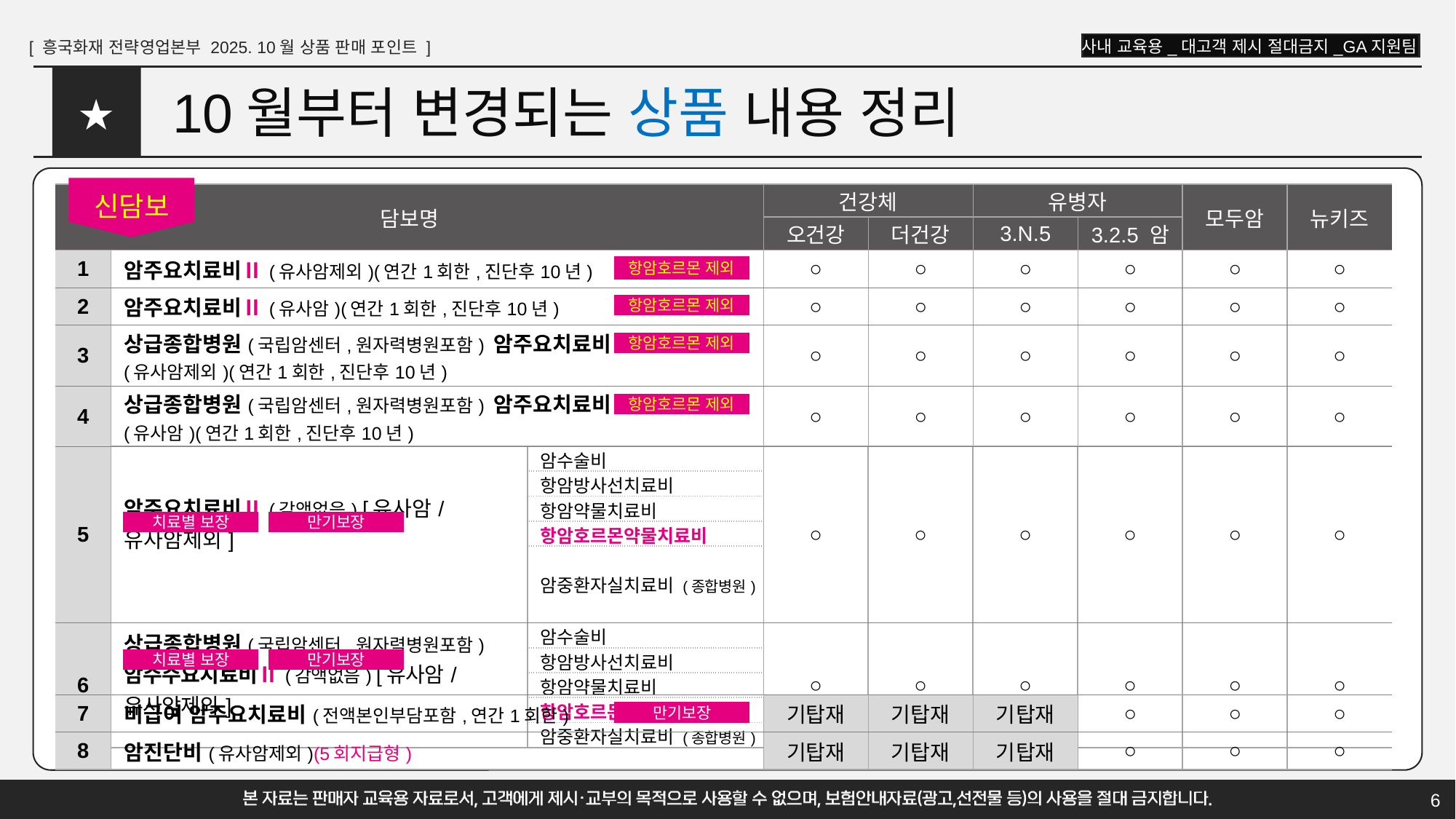

# 10월부터 변경되는 상품 내용 정리
★

신담보
| 담보명 |  | 건강체 |  | 유병자 |  | 모두암 | 뉴키즈 |
| --- | --- | --- | --- | --- | --- | --- | --- |
|  |  | 오건강 | 더건강 | 3.N.5 | 3.2.5 암 |  |  |
| 1 | 암주요치료비Ⅱ(유사암제외)(연간1회한,진단후10년) | ○ | ○ | ○ | ○ | ○ | ○ |
| 2 | 암주요치료비Ⅱ(유사암)(연간1회한,진단후10년) | ○ | ○ | ○ | ○ | ○ | ○ |
| 3 | 상급종합병원(국립암센터,원자력병원포함) 암주요치료비Ⅱ (유사암제외)(연간1회한,진단후10년) | ○ | ○ | ○ | ○ | ○ | ○ |
| 4 | 상급종합병원(국립암센터,원자력병원포함) 암주요치료비Ⅱ (유사암)(연간1회한,진단후10년) | ○ | ○ | ○ | ○ | ○ | ○ |
항암호르몬 제외
항암호르몬 제외
항암호르몬 제외
항암호르몬 제외
| 5 | 암주요치료비Ⅱ(감액없음) [유사암/유사암제외] | 암수술비 | ○ | ○ | ○ | ○ | ○ | ○ |
| --- | --- | --- | --- | --- | --- | --- | --- | --- |
|  |  | 항암방사선치료비 |  |  |  |  |  |  |
|  |  | 항암약물치료비 |  |  |  |  |  |  |
|  |  | 항암호르몬약물치료비 |  |  |  |  |  |  |
|  |  | 암중환자실치료비 (종합병원) |  |  |  |  |  |  |
| 6 | 상급종합병원(국립암센터,원자력병원포함) 암주주요치료비Ⅱ(감액없음) [유사암/유사암제외] | 암수술비 | ○ | ○ | ○ | ○ | ○ | ○ |
|  |  | 항암방사선치료비 |  |  |  |  |  |  |
|  |  | 항암약물치료비 |  |  |  |  |  |  |
|  |  | 항암호르몬약물치료비 |  |  |  |  |  |  |
|  |  | 암중환자실치료비 (종합병원) |  |  |  |  |  |  |
치료별 보장
만기보장
치료별 보장
만기보장
| 7 | 비급여 암주요치료비(전액본인부담포함,연간1회한) | 기탑재 | 기탑재 | 기탑재 | ○ | ○ | ○ |
| --- | --- | --- | --- | --- | --- | --- | --- |
| 8 | 암진단비(유사암제외)(5회지급형) | 기탑재 | 기탑재 | 기탑재 | ○ | ○ | ○ |
만기보장
6